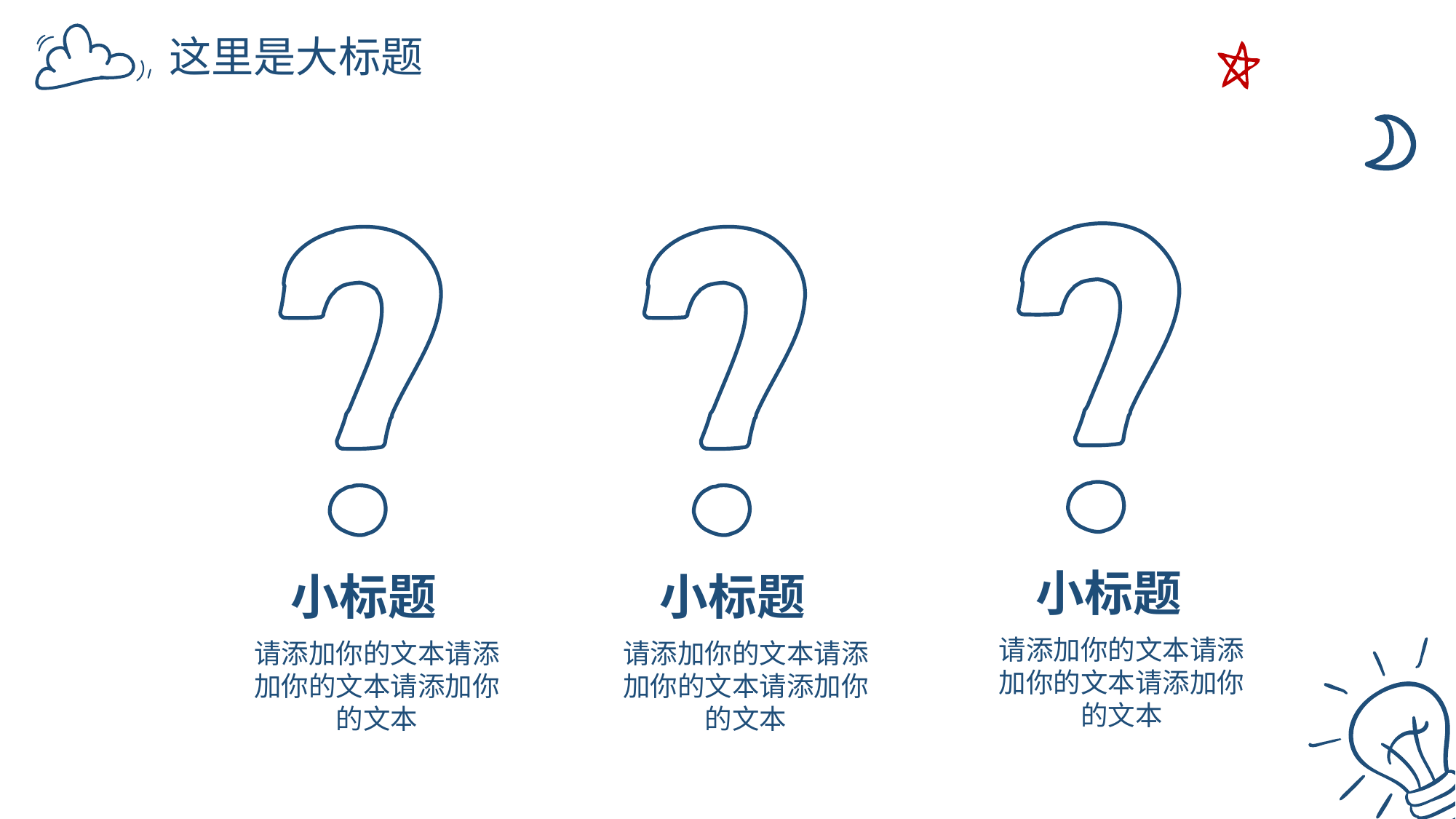

这里是大标题

小标题
小标题
小标题
请添加你的文本请添加你的文本请添加你的文本

请添加你的文本请添加你的文本请添加你的文本

请添加你的文本请添加你的文本请添加你的文本